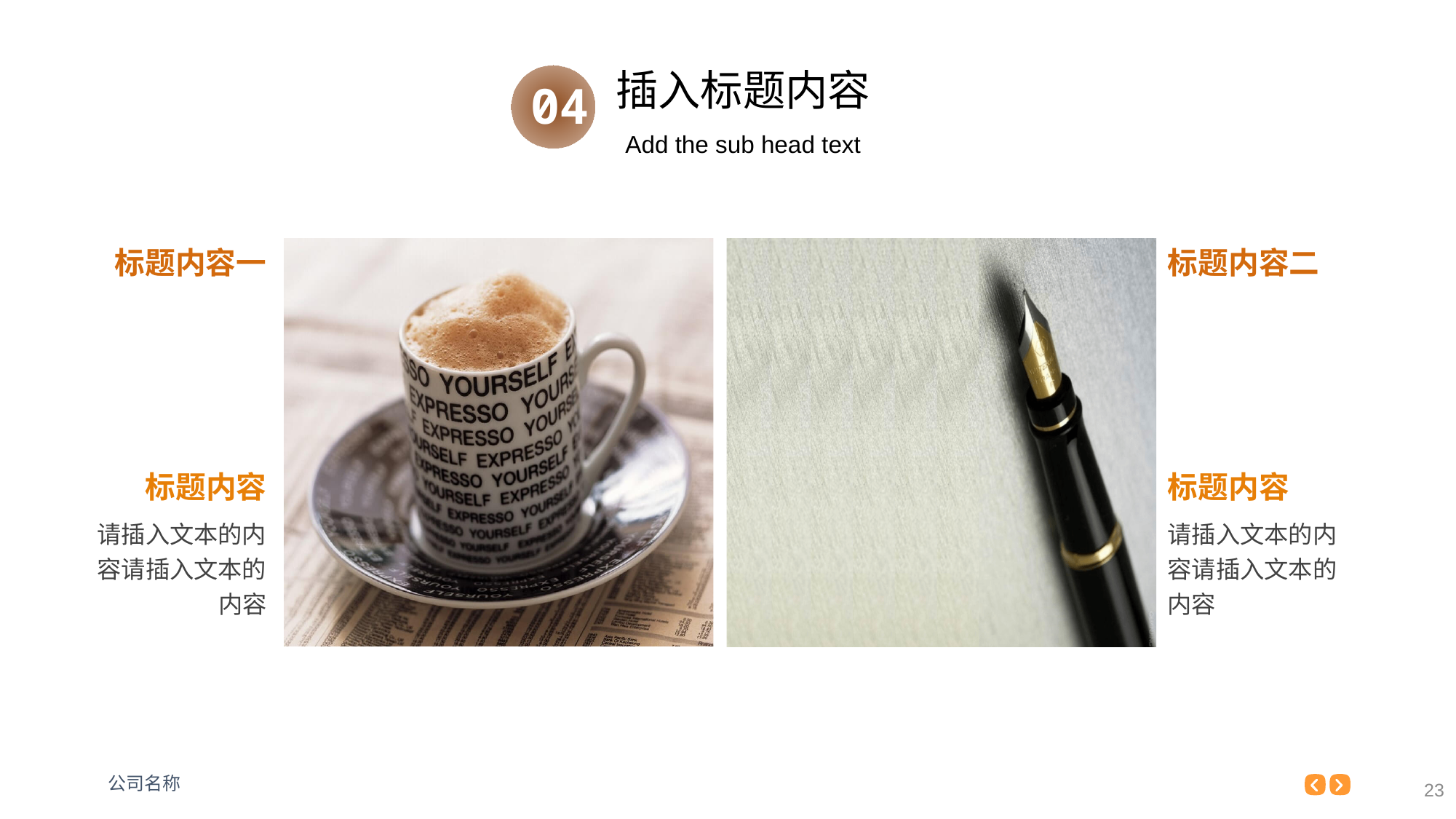

标题内容二

标题内容
请插入文本的内容请插入文本的内容

标题内容一

标题内容
请插入文本的内容请插入文本的内容

23